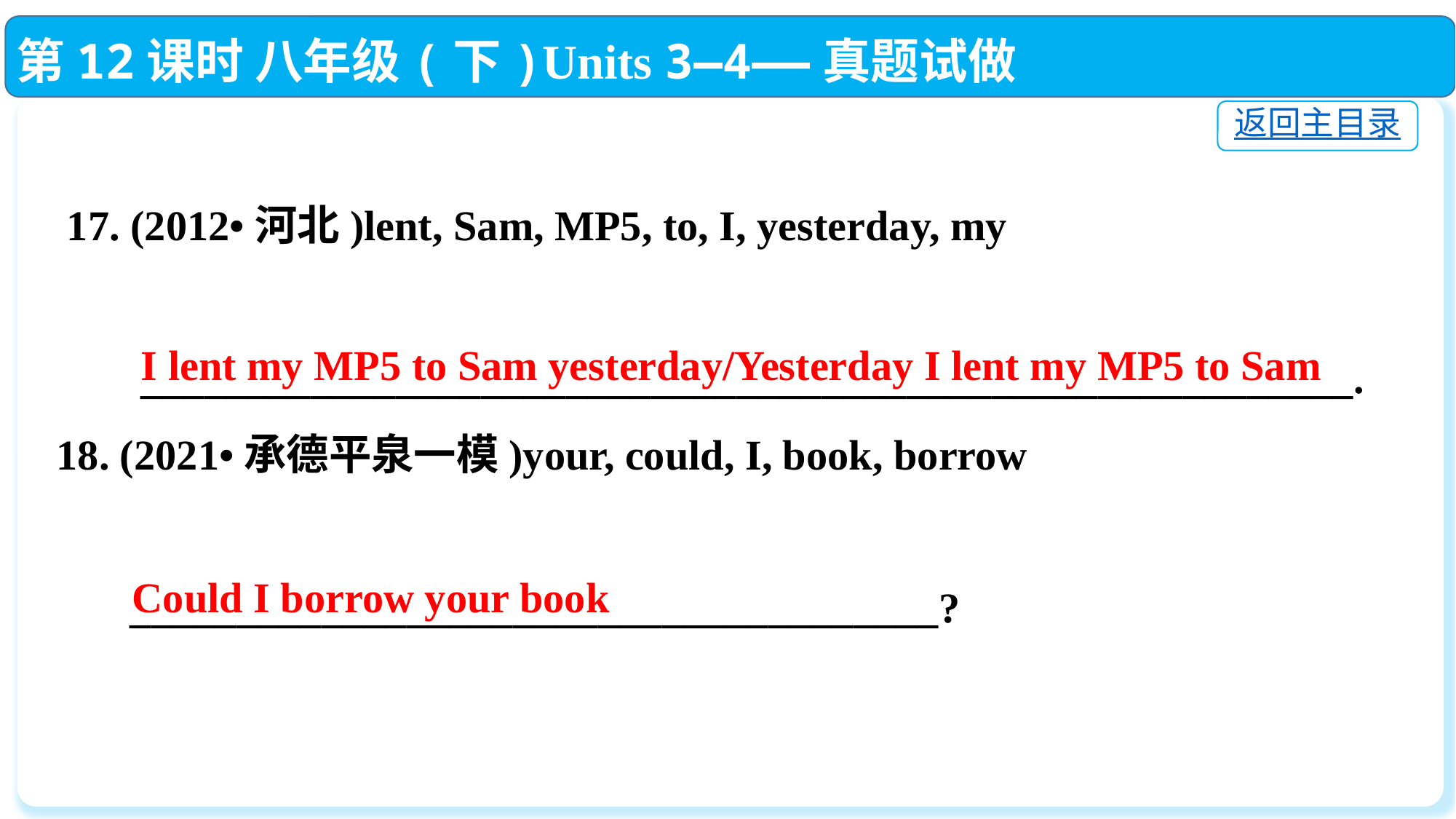

第12课时 八年级(下)Units 3—4——真题试做

返回主目录
 17. (2012•河北)lent, Sam, MP5, to, I, yesterday, my

        _________________________________________________________.
18. (2021•承德平泉一模)your, could, I, book, borrow

       ______________________________________?
I lent my MP5 to Sam yesterday/Yesterday I lent my MP5 to Sam
Could I borrow your book